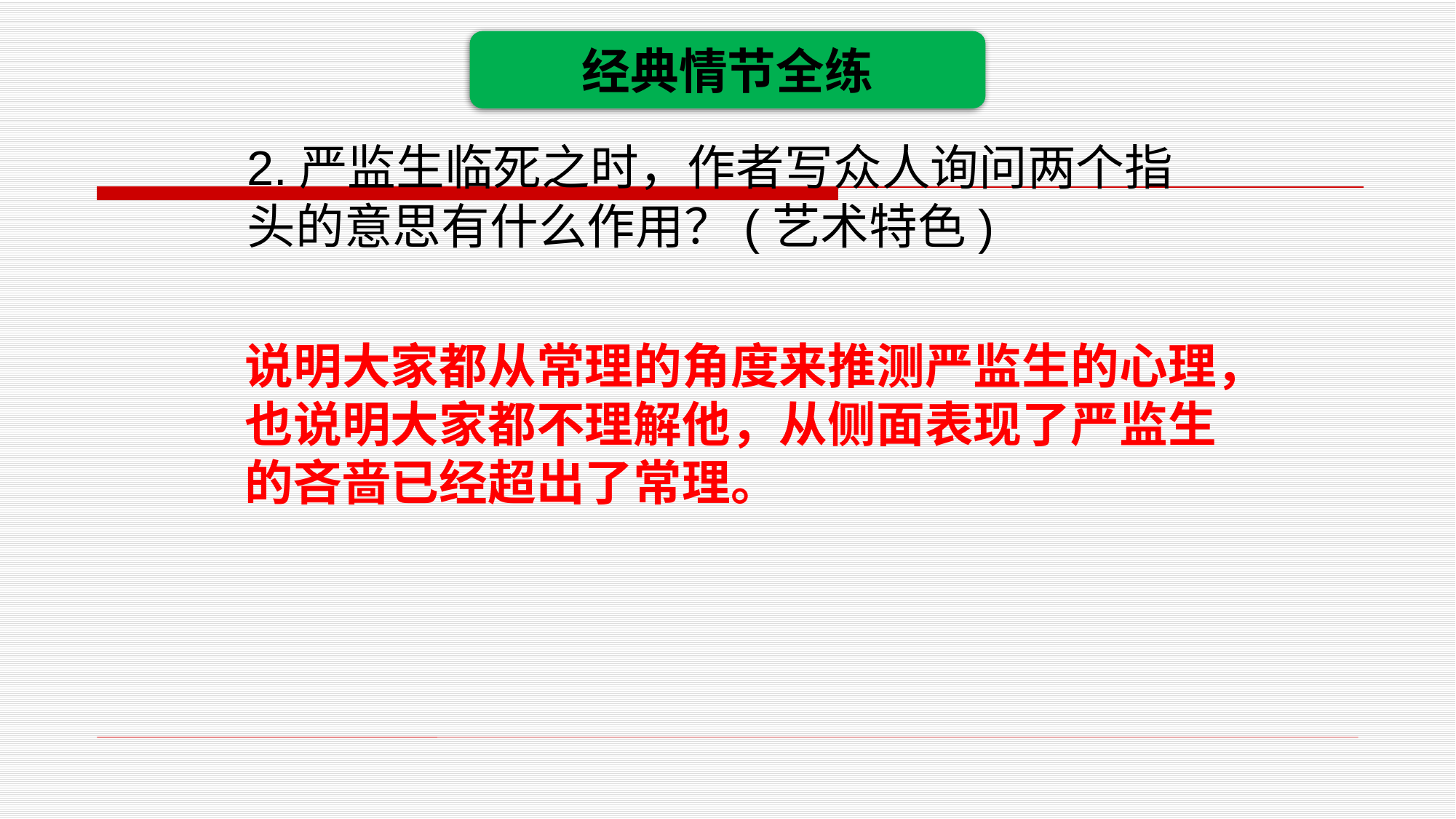

经典情节全练
2.严监生临死之时，作者写众人询问两个指头的意思有什么作用？(艺术特色)
说明大家都从常理的角度来推测严监生的心理，也说明大家都不理解他，从侧面表现了严监生的吝啬已经超出了常理。